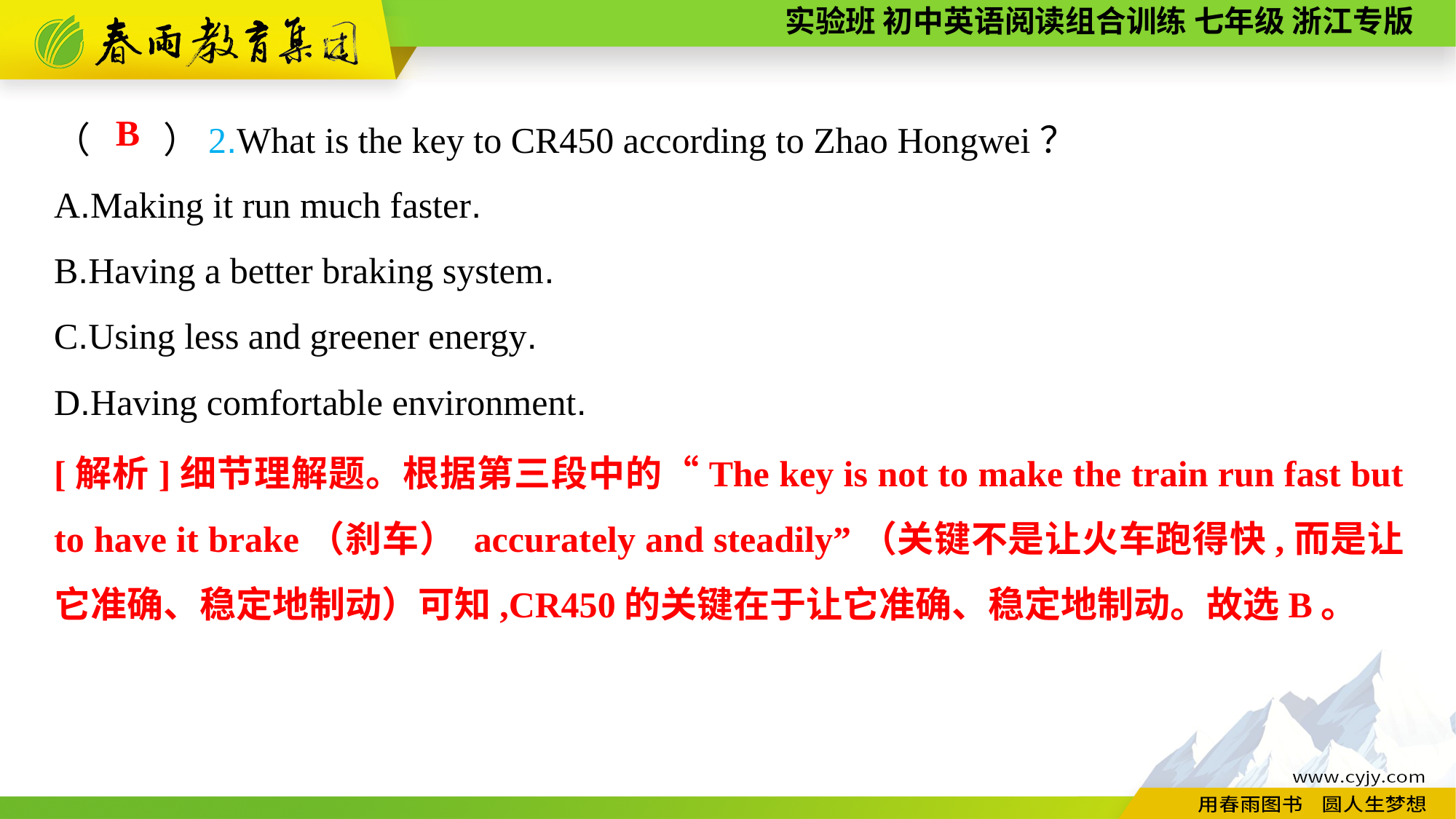

（　　）2.What is the key to CR450 according to Zhao Hongwei？
A.Making it run much faster.
B.Having a better braking system.
C.Using less and greener energy.
D.Having comfortable environment.
B
[解析]细节理解题。根据第三段中的“The key is not to make the train run fast but to have it brake（刹车） accurately and steadily”（关键不是让火车跑得快,而是让它准确、稳定地制动）可知,CR450的关键在于让它准确、稳定地制动。故选B。